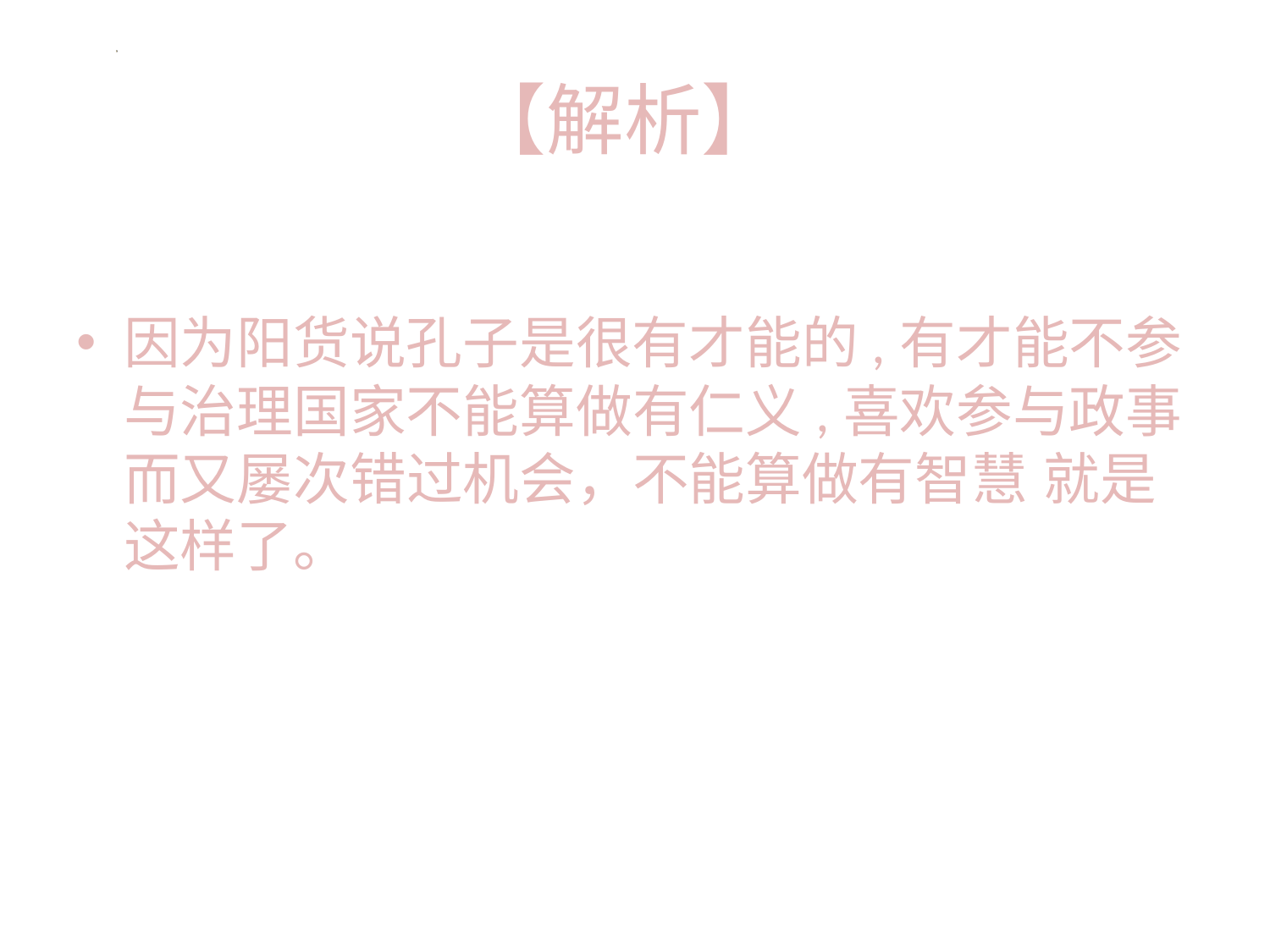

# 【解析】

因为阳货说孔子是很有才能的,有才能不参与治理国家不能算做有仁义,喜欢参与政事而又屡次错过机会，不能算做有智慧 就是这样了。